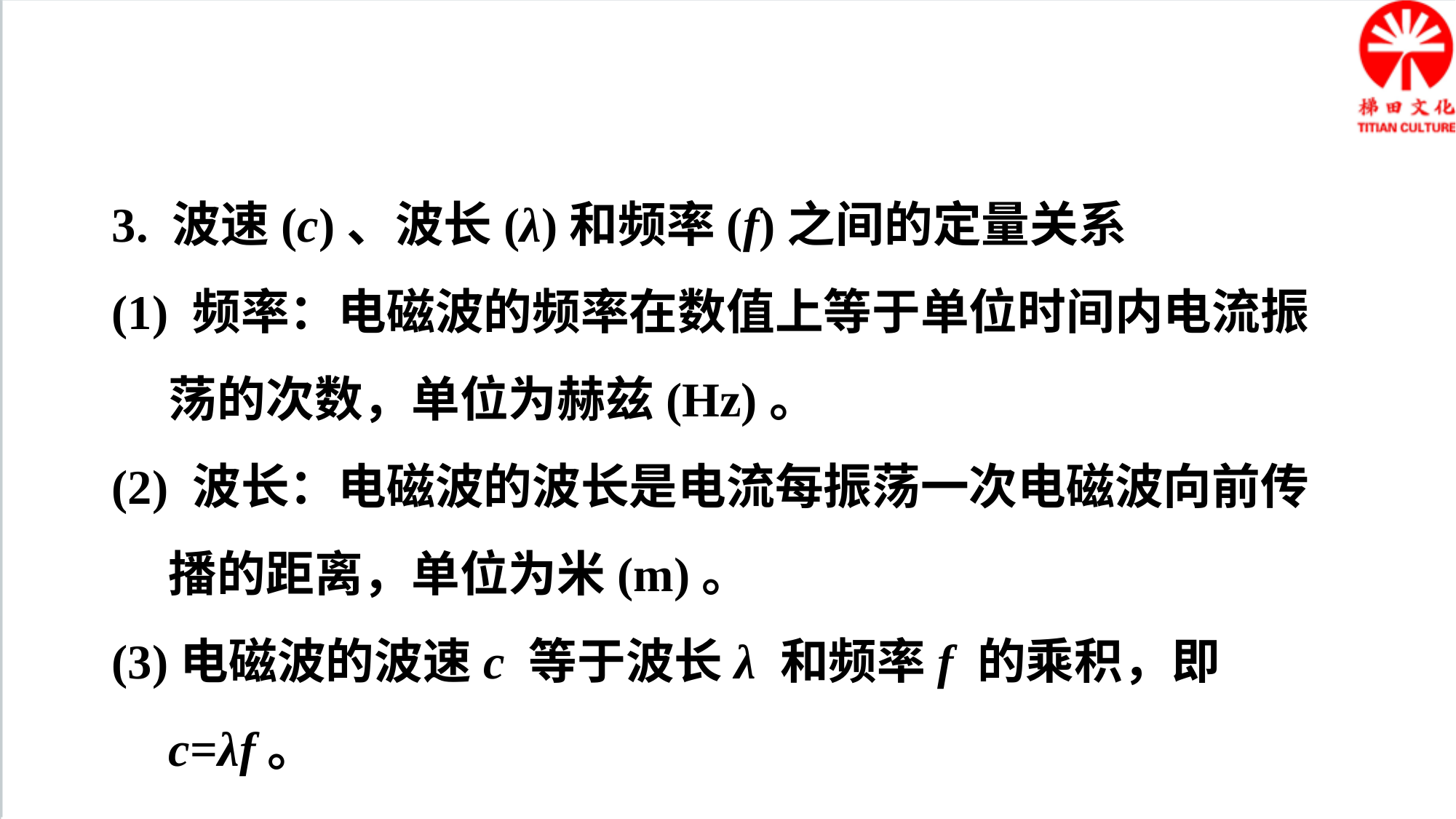

3. 波速(c)、波长(λ)和频率(f)之间的定量关系
(1) 频率：电磁波的频率在数值上等于单位时间内电流振荡的次数，单位为赫兹(Hz)。
(2) 波长：电磁波的波长是电流每振荡一次电磁波向前传播的距离，单位为米(m)。
(3)电磁波的波速c 等于波长λ 和频率f 的乘积，即c=λf。